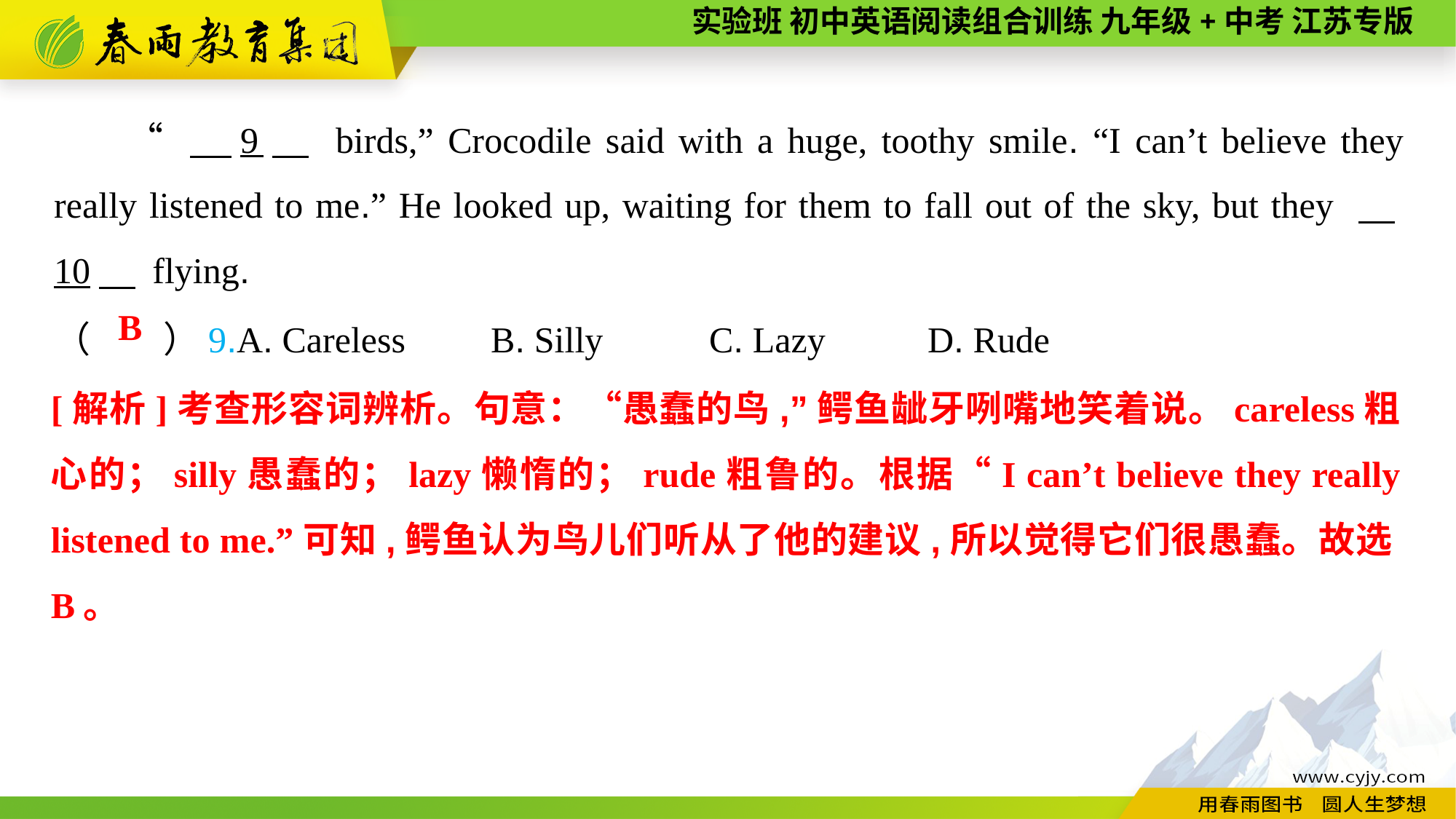

“ 　9　 birds,” Crocodile said with a huge, toothy smile. “I can’t believe they really listened to me.” He looked up, waiting for them to fall out of the sky, but they 　10　 flying.
（　　）9.A. Careless	B. Silly	C. Lazy	D. Rude
 B
[解析]考查形容词辨析。句意：“愚蠢的鸟,”鳄鱼龇牙咧嘴地笑着说。careless粗心的；silly愚蠢的；lazy懒惰的；rude粗鲁的。根据“I can’t believe they really listened to me.”可知,鳄鱼认为鸟儿们听从了他的建议,所以觉得它们很愚蠢。故选B。